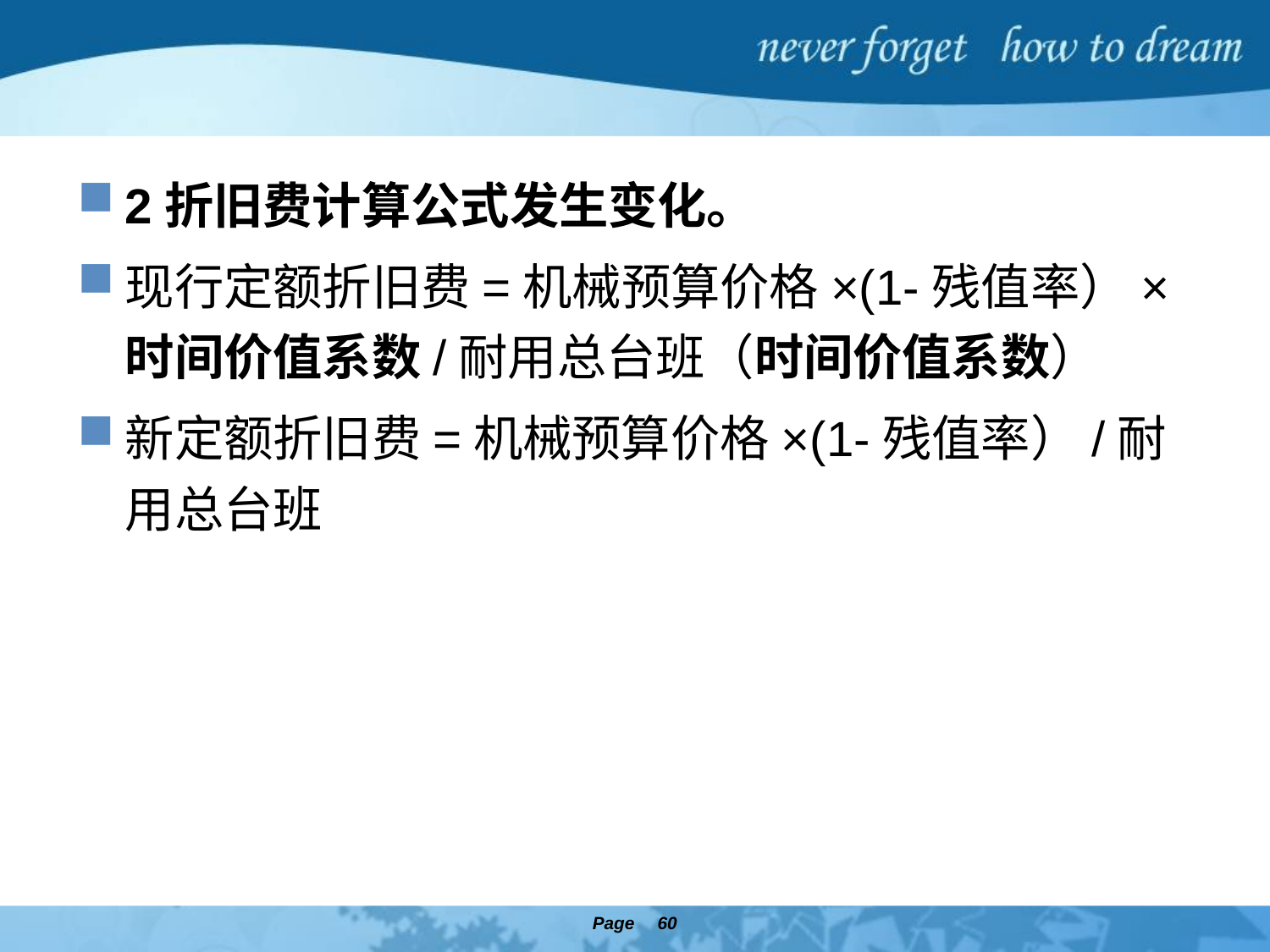

2折旧费计算公式发生变化。
现行定额折旧费=机械预算价格×(1-残值率）×时间价值系数/耐用总台班（时间价值系数）
新定额折旧费=机械预算价格×(1-残值率）/耐用总台班